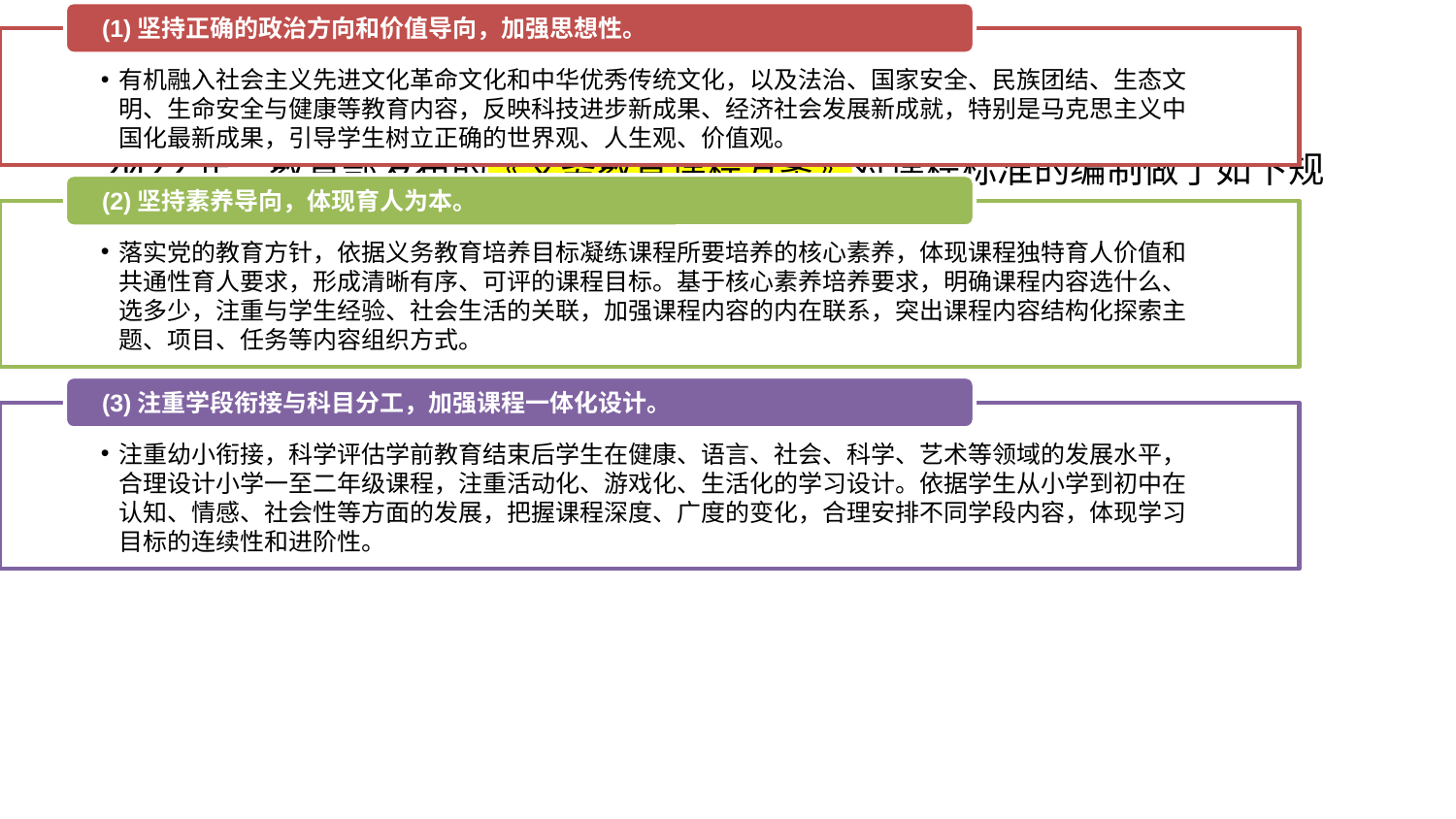

# （三）课程标准的编制
2022年，教育部发布的《义务教育课程方案》对课程标准的编制做了如下规定。

有机融入社会主义先进文化革命文化和中华优秀传统文化，以及法治、国家安全、民族团结、生态文明、生命安全与健康等教育内容，反映科技进步新成果、经济社会发展新成就，特别是马克思主义中国化最新成果，引导学生树立正确的世界观、人生观、价值观。
(1)坚持正确的政治方向和价值导向，加强思想性。
落实党的教育方针，依据义务教育培养目标凝练课程所要培养的核心素养，体现课程独特育人价值和共通性育人要求，形成清晰有序、可评的课程目标。基于核心素养培养要求，明确课程内容选什么、选多少，注重与学生经验、社会生活的关联，加强课程内容的内在联系，突出课程内容结构化探索主题、项目、任务等内容组织方式。
(2)坚持素养导向，体现育人为本。
注重幼小衔接，科学评估学前教育结束后学生在健康、语言、社会、科学、艺术等领域的发展水平，合理设计小学一至二年级课程，注重活动化、游戏化、生活化的学习设计。依据学生从小学到初中在认知、情感、社会性等方面的发展，把握课程深度、广度的变化，合理安排不同学段内容，体现学习目标的连续性和进阶性。
(3)注重学段衔接与科目分工，加强课程一体化设计。